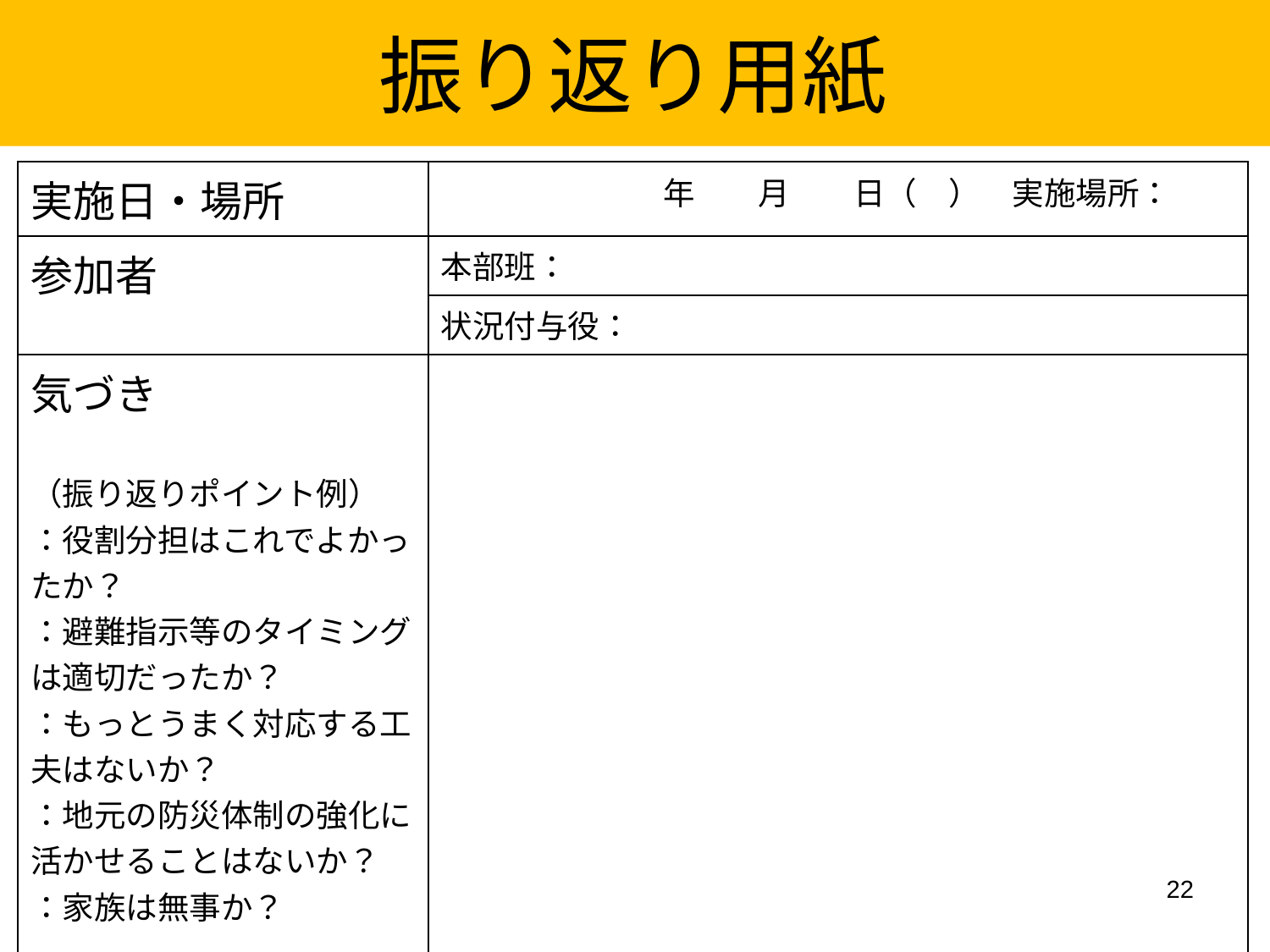

振り返り用紙
| 実施日・場所 | 年　　月　　日（　）　実施場所： |
| --- | --- |
| 参加者 | 本部班： |
|  | 状況付与役： |
| 気づき （振り返りポイント例） ：役割分担はこれでよかったか？ ：避難指示等のタイミングは適切だったか？ ：もっとうまく対応する工夫はないか？ ：地元の防災体制の強化に活かせることはないか？ ：家族は無事か？ |  |
22